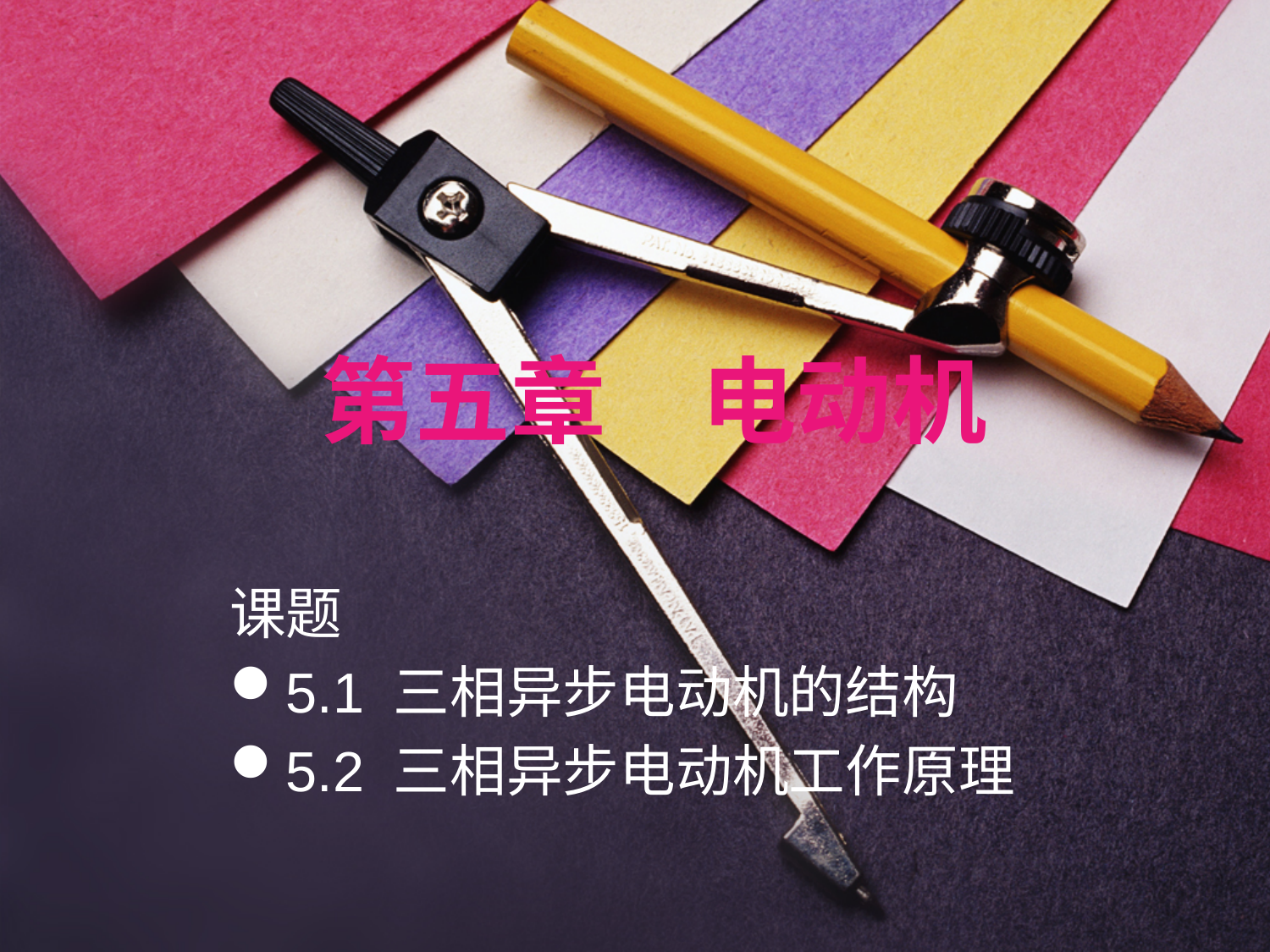

# 第五章　电动机
课题
5.1 三相异步电动机的结构
5.2 三相异步电动机工作原理